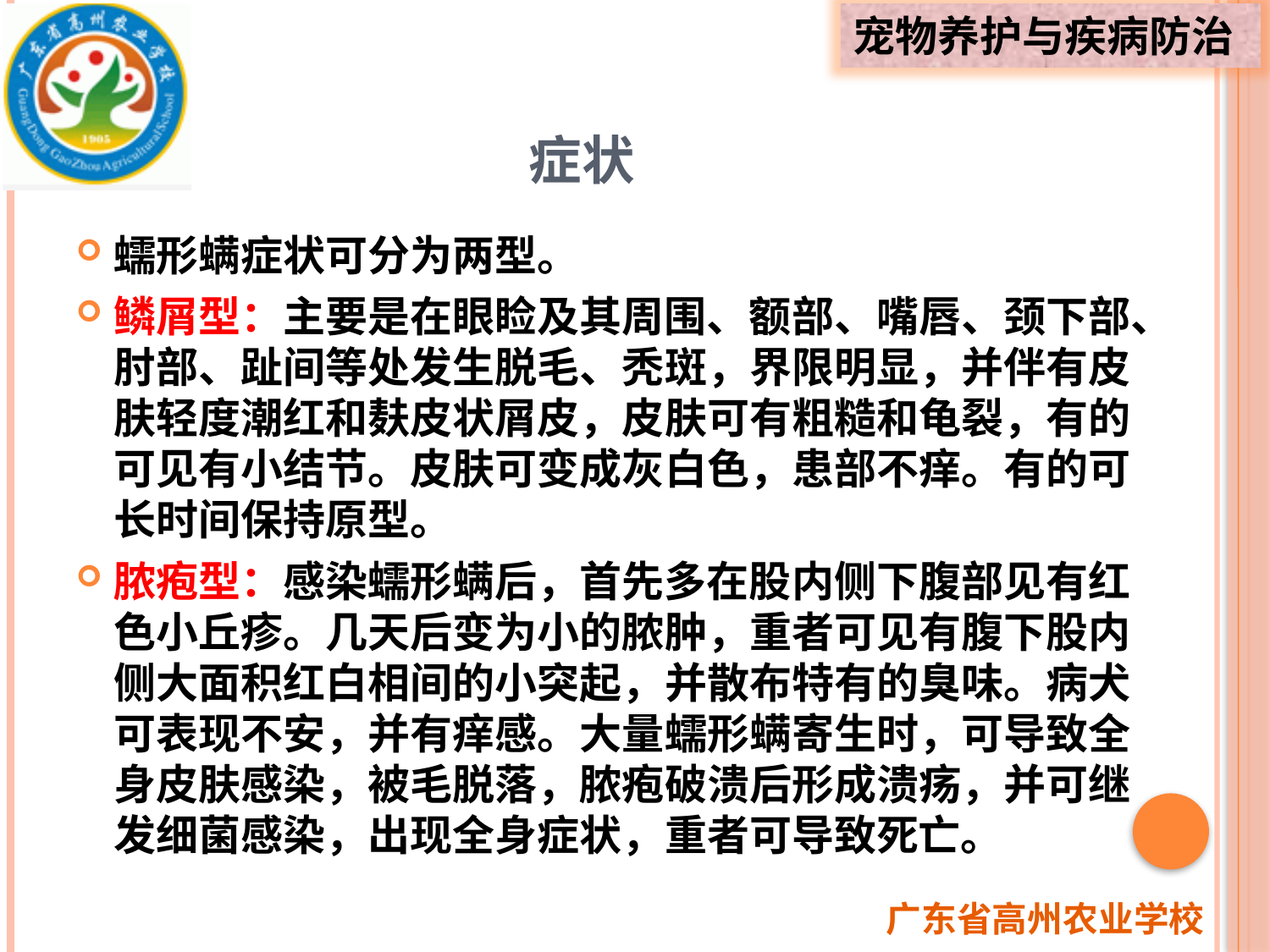

# 症状
蠕形螨症状可分为两型。
鳞屑型：主要是在眼睑及其周围、额部、嘴唇、颈下部、肘部、趾间等处发生脱毛、秃斑，界限明显，并伴有皮肤轻度潮红和麸皮状屑皮，皮肤可有粗糙和龟裂，有的可见有小结节。皮肤可变成灰白色，患部不痒。有的可长时间保持原型。
脓疱型：感染蠕形螨后，首先多在股内侧下腹部见有红色小丘疹。几天后变为小的脓肿，重者可见有腹下股内侧大面积红白相间的小突起，并散布特有的臭味。病犬可表现不安，并有痒感。大量蠕形螨寄生时，可导致全身皮肤感染，被毛脱落，脓疱破溃后形成溃疡，并可继发细菌感染，出现全身症状，重者可导致死亡。